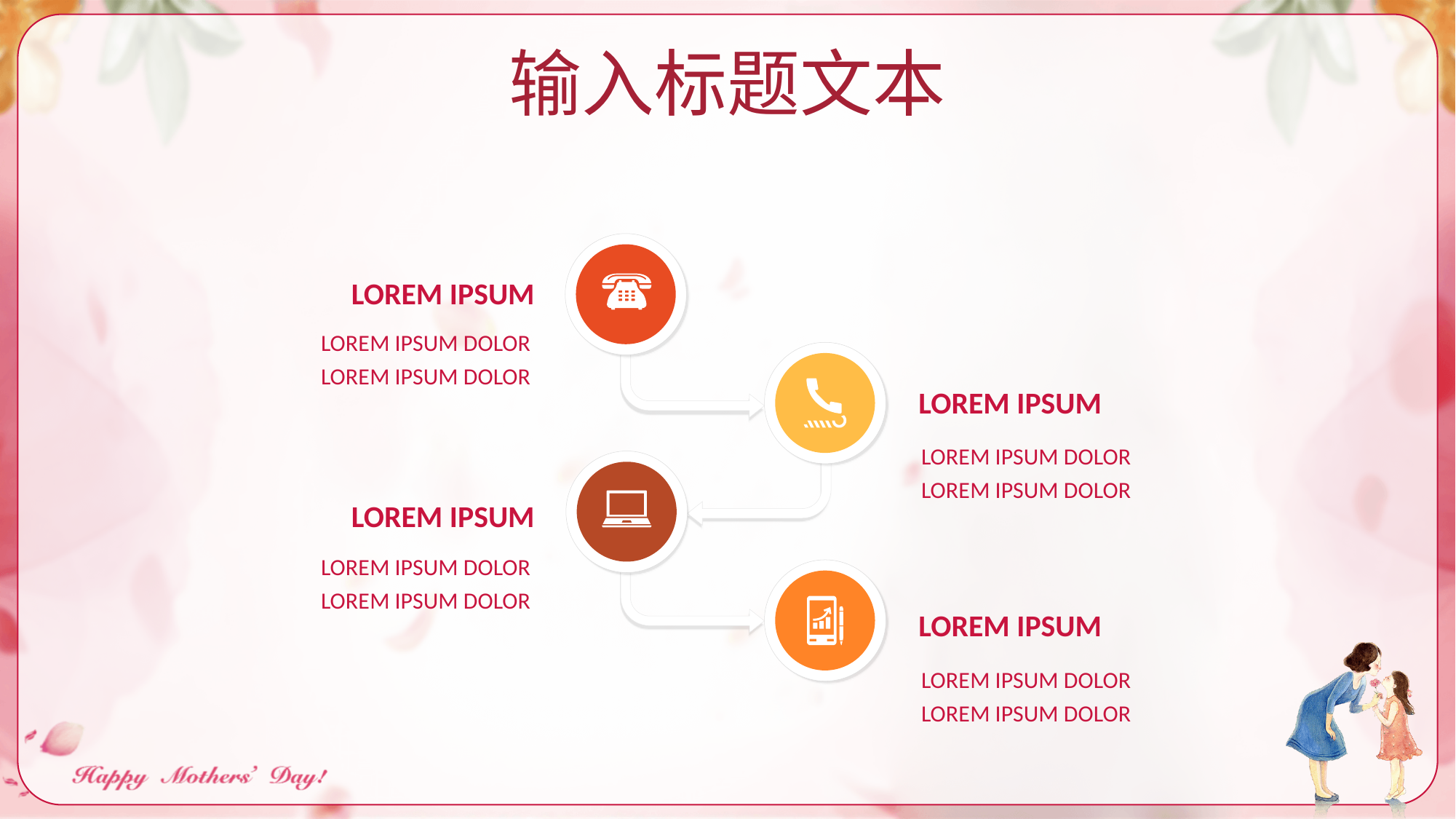

输入标题文本

LOREM IPSUM

LOREM IPSUM DOLOR
LOREM IPSUM DOLOR

LOREM IPSUM

LOREM IPSUM DOLOR
LOREM IPSUM DOLOR

LOREM IPSUM

LOREM IPSUM DOLOR
LOREM IPSUM DOLOR

LOREM IPSUM

LOREM IPSUM DOLOR
LOREM IPSUM DOLOR